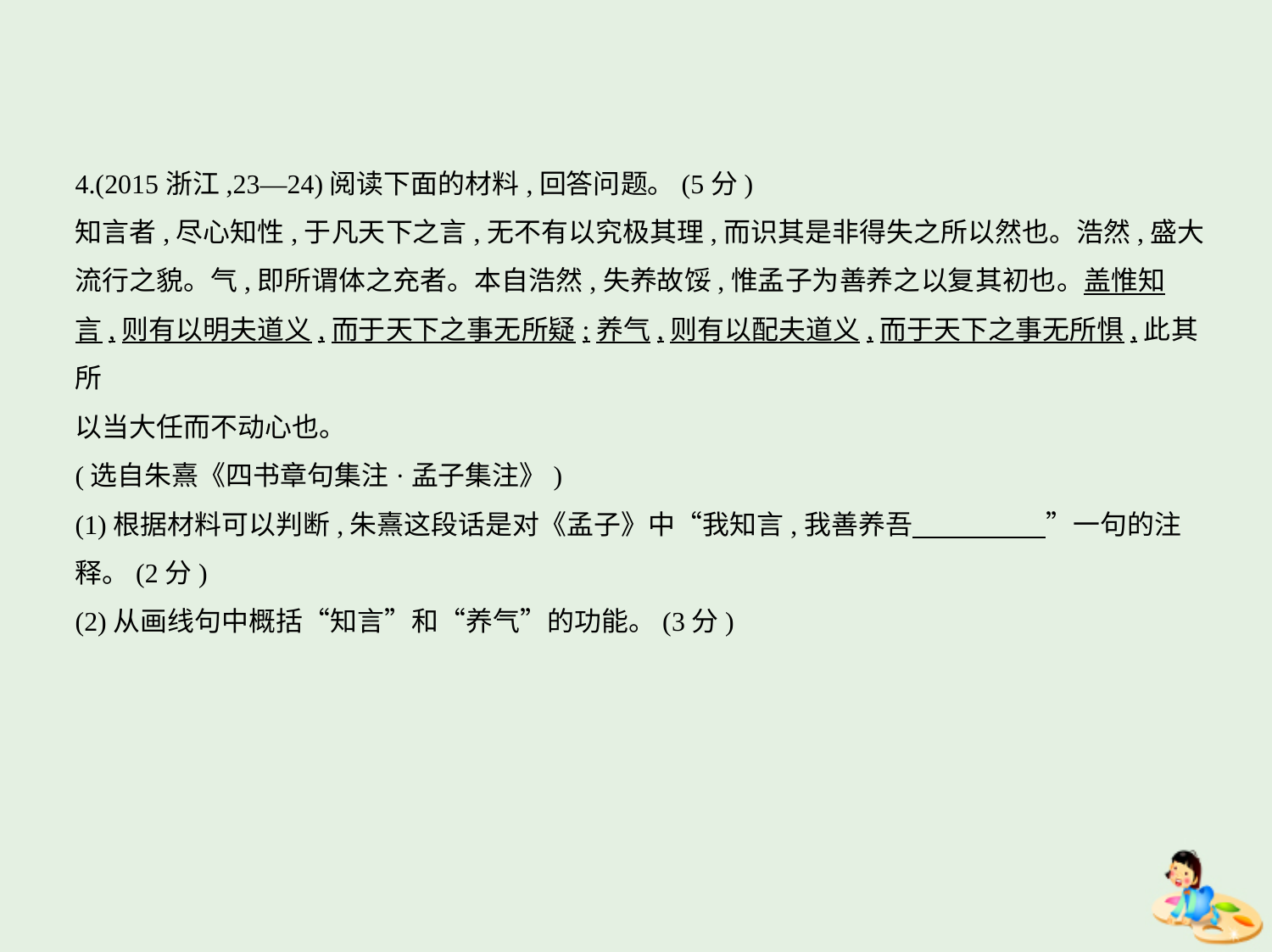

4.(2015浙江,23—24)阅读下面的材料,回答问题。(5分)
知言者,尽心知性,于凡天下之言,无不有以究极其理,而识其是非得失之所以然也。浩然,盛大
流行之貌。气,即所谓体之充者。本自浩然,失养故馁,惟孟子为善养之以复其初也。盖惟知
言,则有以明夫道义,而于天下之事无所疑;养气,则有以配夫道义,而于天下之事无所惧,此其所
以当大任而不动心也。
(选自朱熹《四书章句集注·孟子集注》)
(1)根据材料可以判断,朱熹这段话是对《孟子》中“我知言,我善养吾　　　　    ”一句的注
释。(2分)
(2)从画线句中概括“知言”和“养气”的功能。(3分)